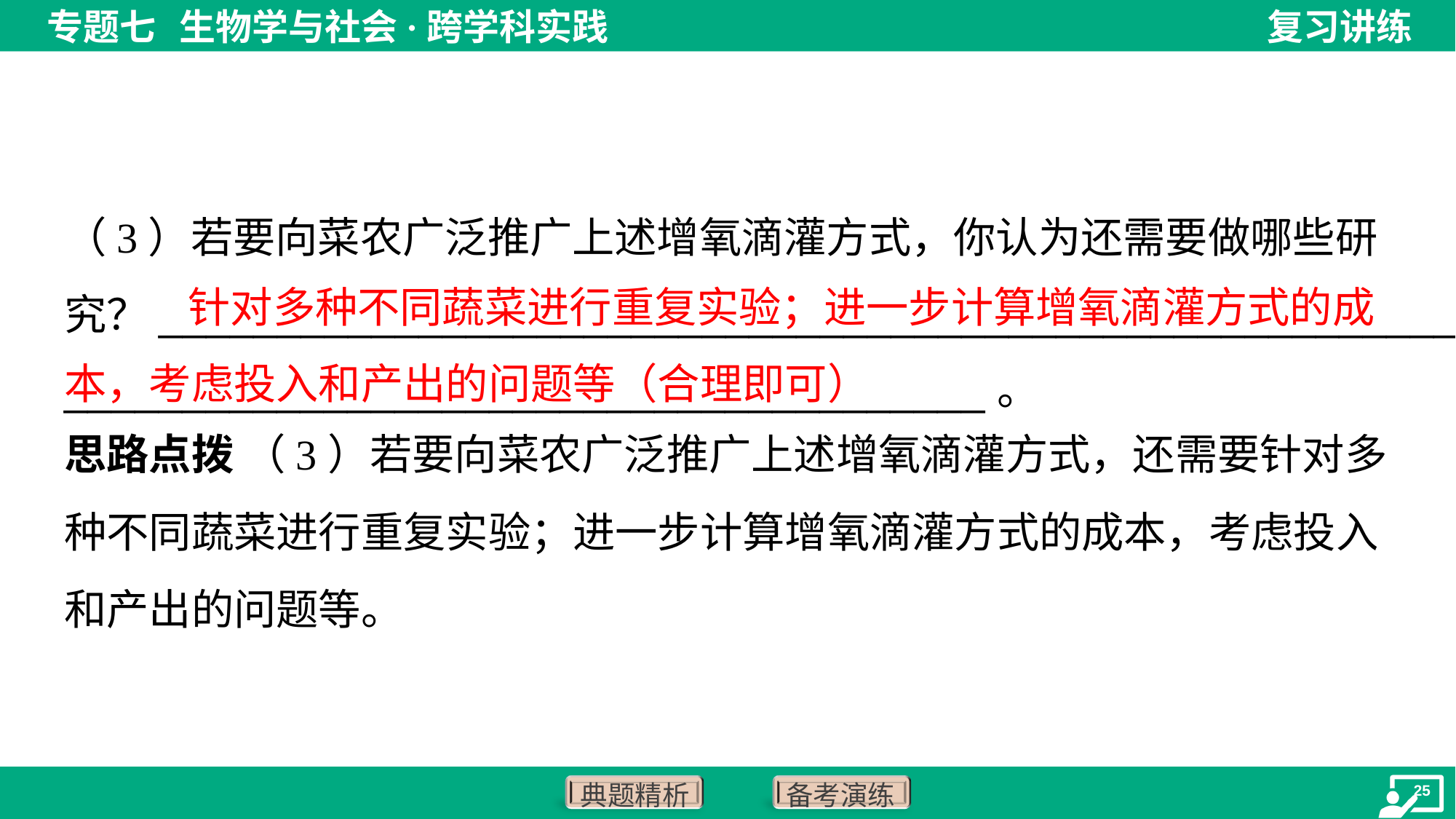

（3）若要向菜农广泛推广上述增氧滴灌方式，你认为还需要做哪些研
究？__________________________________________________________
_______________________________________。
            针对多种不同蔬菜进行重复实验；进一步计算增氧滴灌方式的成本，考虑投入和产出的问题等（合理即可）
思路点拨 （3）若要向菜农广泛推广上述增氧滴灌方式，还需要针对多种不同蔬菜进行重复实验；进一步计算增氧滴灌方式的成本，考虑投入和产出的问题等。